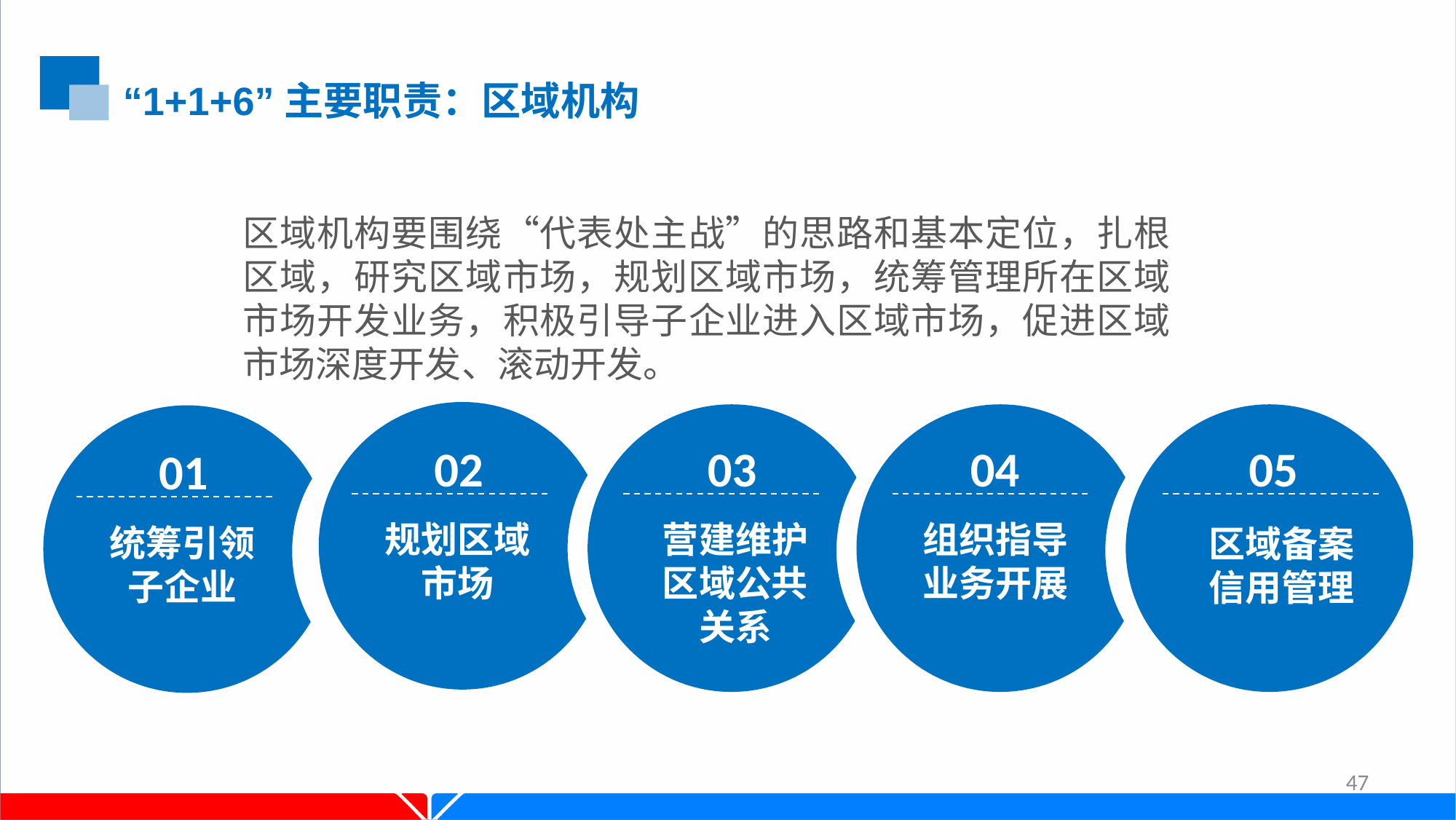

“1+1+6”主要职责：区域机构

区域机构要围绕“代表处主战”的思路和基本定位，扎根区域，研究区域市场，规划区域市场，统筹管理所在区域市场开发业务，积极引导子企业进入区域市场，促进区域市场深度开发、滚动开发。

02
03
04
05

01
规划区域
市场
营建维护
区域公共
关系
组织指导
业务开展
统筹引领
子企业
区域备案
信用管理
47